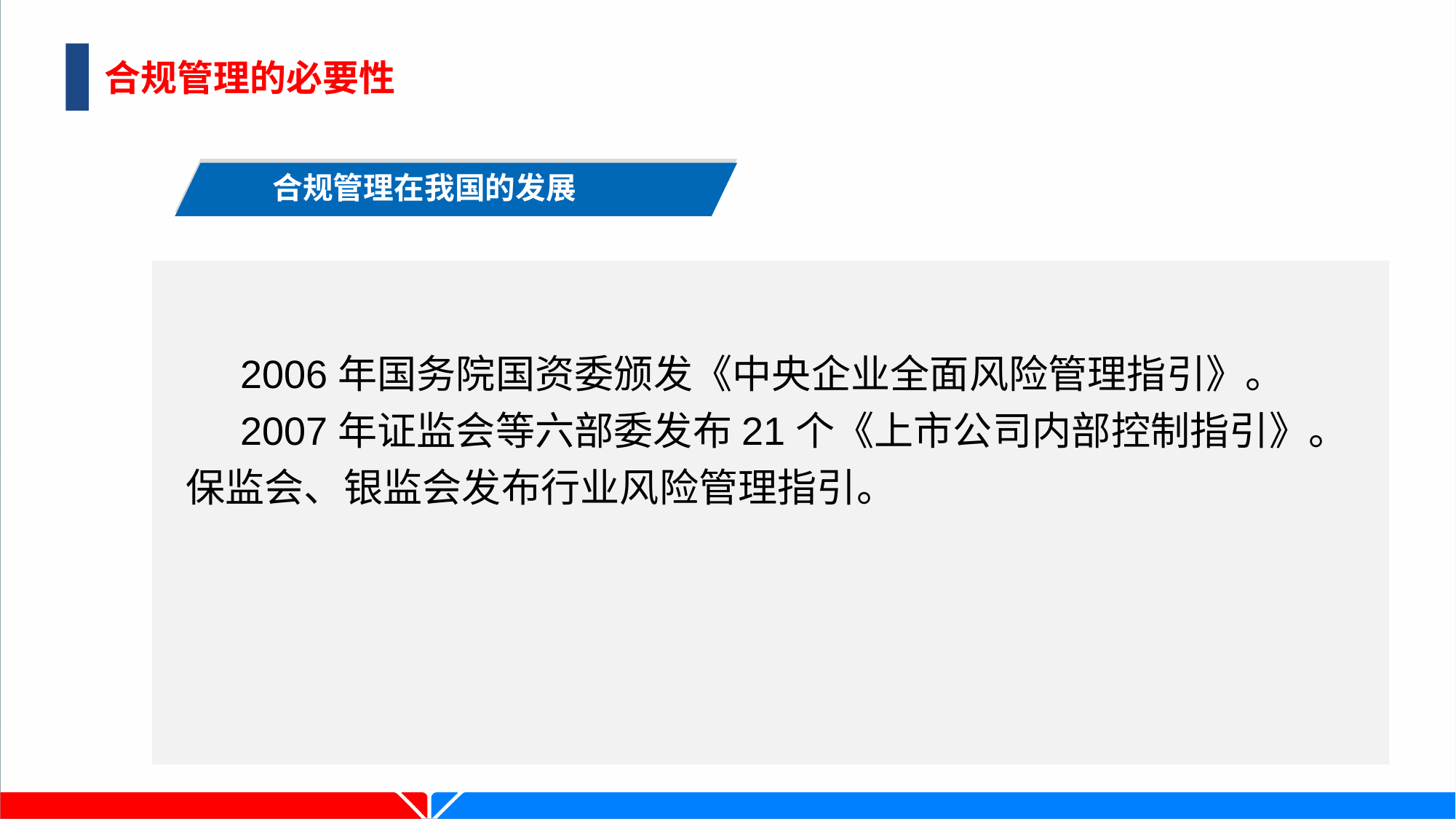

合规管理的必要性

合规管理在我国的发展

2006年国务院国资委颁发《中央企业全面风险管理指引》。
2007年证监会等六部委发布21个《上市公司内部控制指引》。保监会、银监会发布行业风险管理指引。